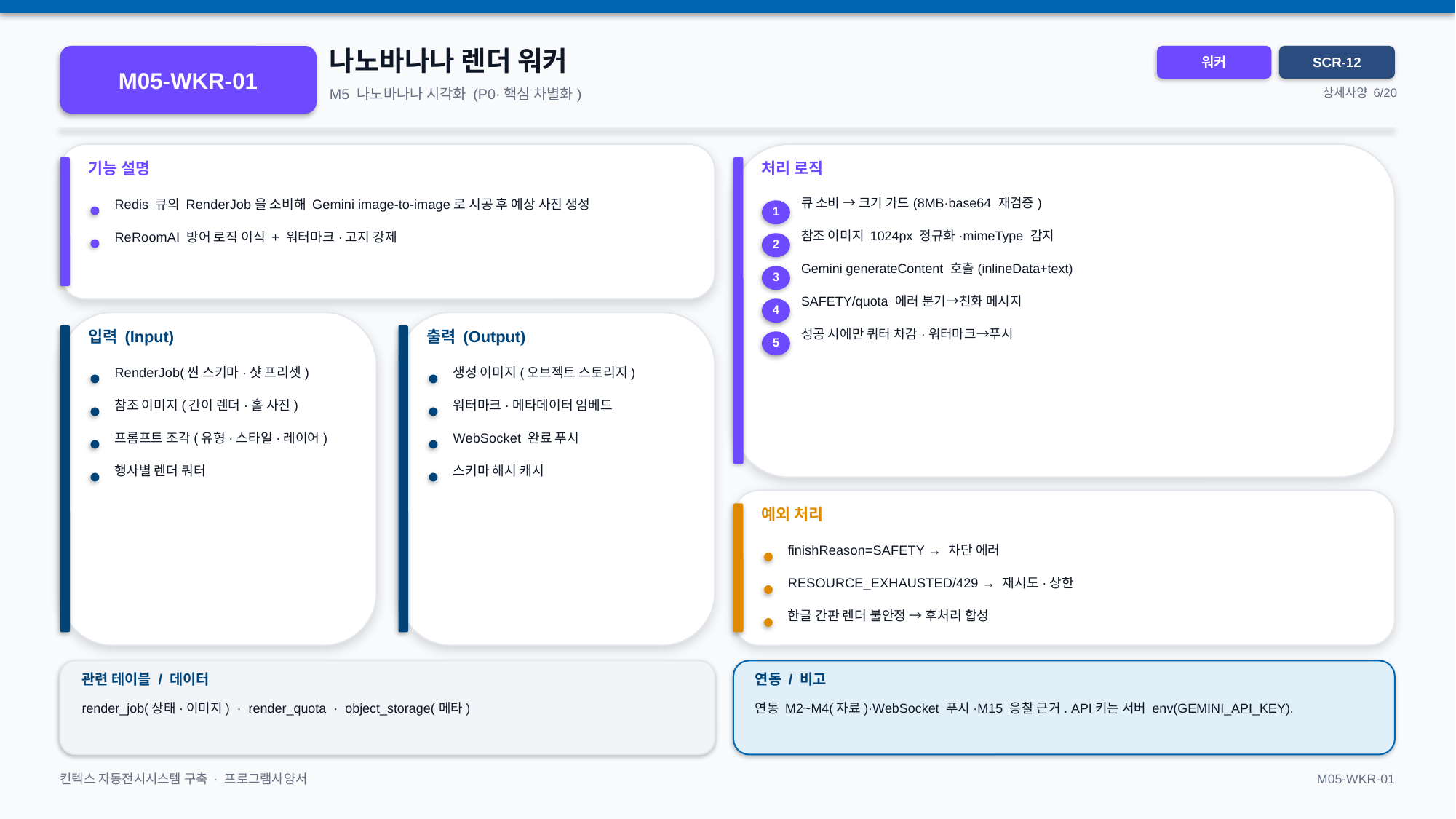

나노바나나 렌더 워커

M05-WKR-01

워커

SCR-12
M5 나노바나나 시각화 (P0·핵심 차별화)
상세사양 6/20

기능 설명
처리 로직
큐 소비 → 크기 가드(8MB·base64 재검증)
Redis 큐의 RenderJob을 소비해 Gemini image-to-image로 시공 후 예상 사진 생성
1

참조 이미지 1024px 정규화·mimeType 감지
ReRoomAI 방어 로직 이식 + 워터마크·고지 강제
2

Gemini generateContent 호출(inlineData+text)
3

SAFETY/quota 에러 분기→친화 메시지
4

입력 (Input)
출력 (Output)
성공 시에만 쿼터 차감·워터마크→푸시
5

RenderJob(씬 스키마·샷 프리셋)
생성 이미지(오브젝트 스토리지)

참조 이미지(간이 렌더·홀 사진)
워터마크·메타데이터 임베드

프롬프트 조각(유형·스타일·레이어)
WebSocket 완료 푸시

행사별 렌더 쿼터
스키마 해시 캐시

예외 처리
finishReason=SAFETY → 차단 에러

RESOURCE_EXHAUSTED/429 → 재시도·상한

한글 간판 렌더 불안정 → 후처리 합성

관련 테이블 / 데이터
연동 / 비고
render_job(상태·이미지)  ·  render_quota  ·  object_storage(메타)
연동 M2~M4(자료)·WebSocket 푸시·M15 응찰 근거. API키는 서버 env(GEMINI_API_KEY).
킨텍스 자동전시시스템 구축 · 프로그램사양서
M05-WKR-01